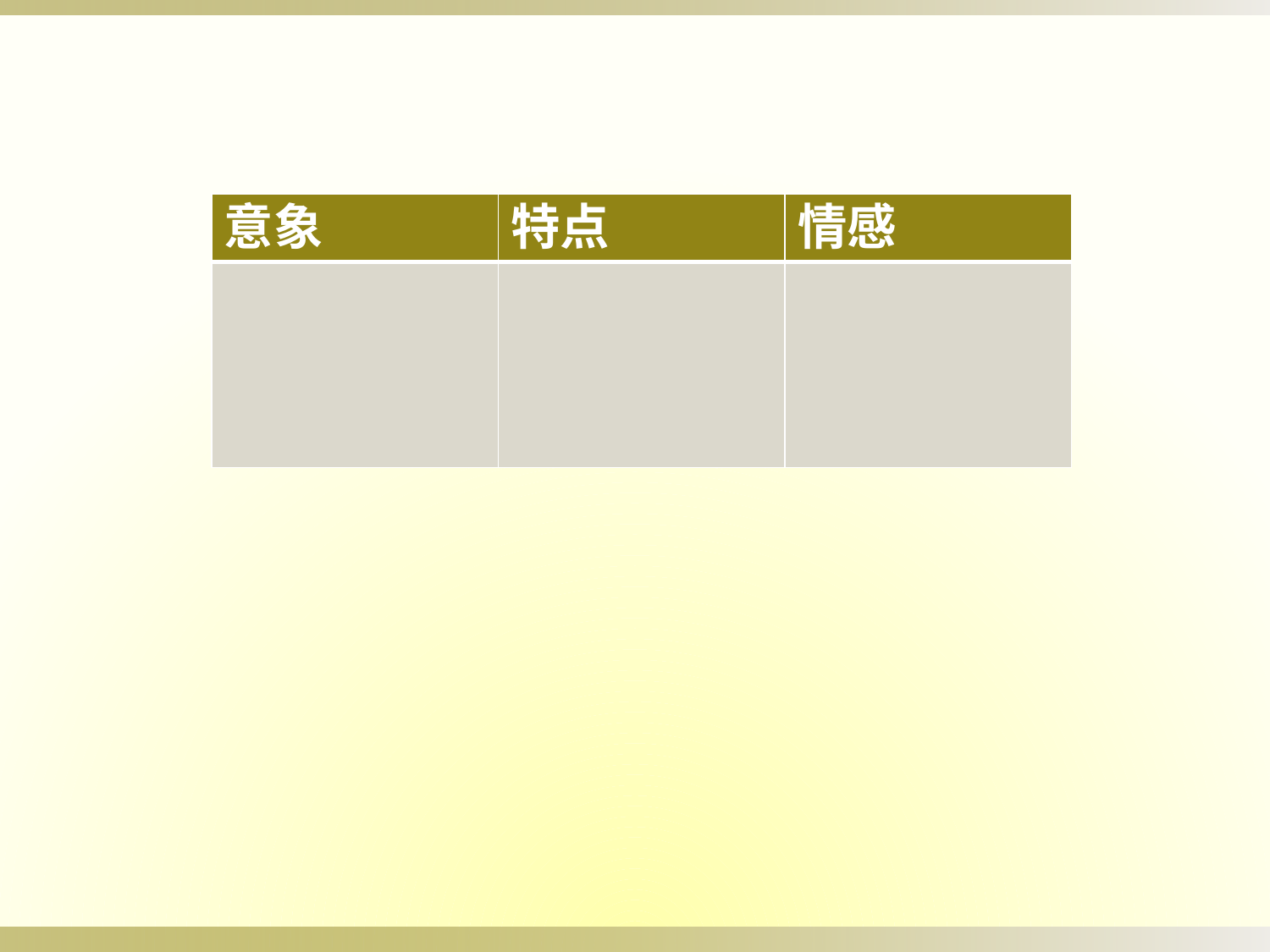

| 意象 | 特点 | 情感 |
| --- | --- | --- |
|  |  |  |